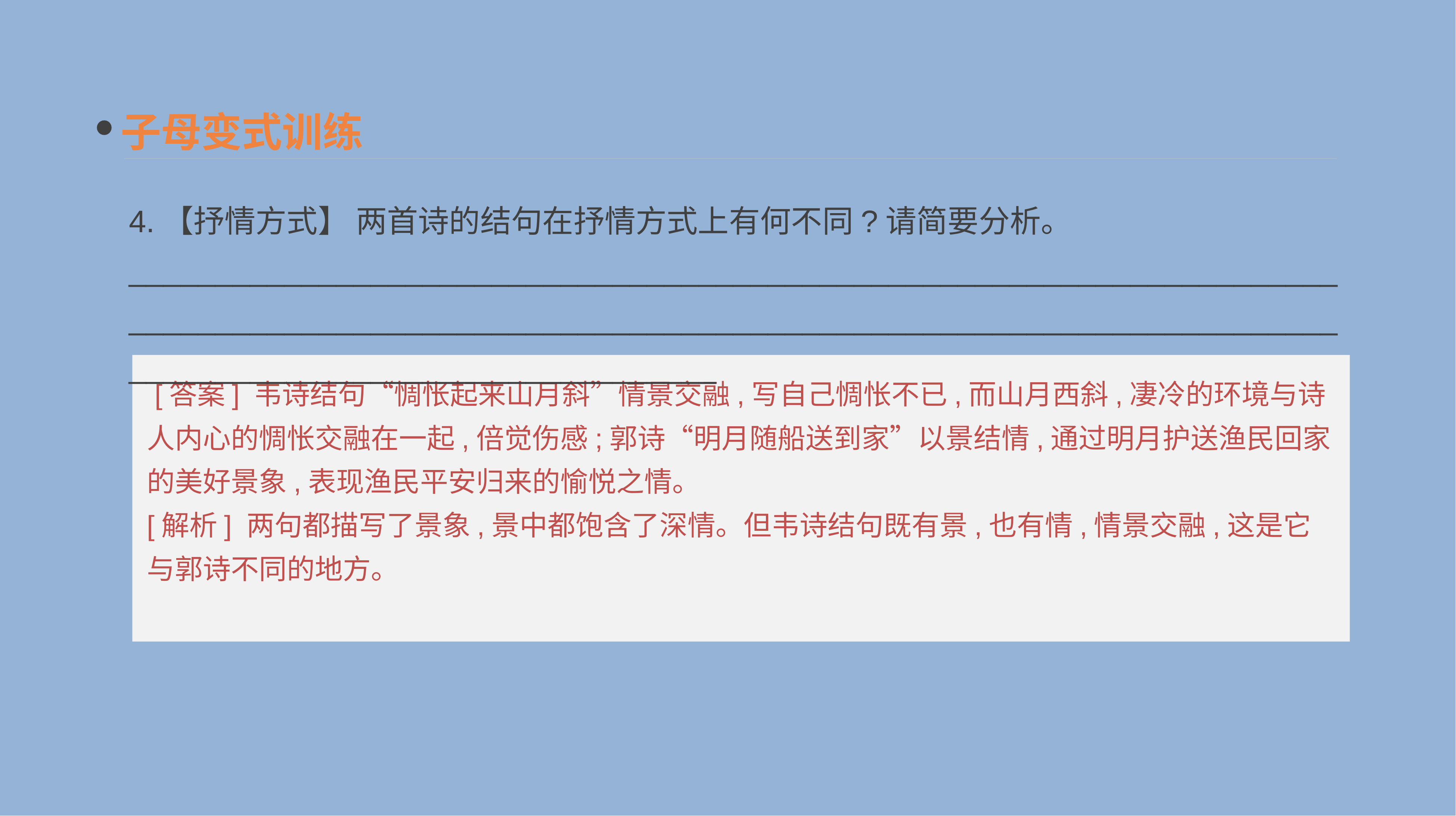

子母变式训练

4.【抒情方式】 两首诗的结句在抒情方式上有何不同?请简要分析。
______________________________________________________________________________________________________________________________________________________________________________

 [答案] 韦诗结句“惆怅起来山月斜”情景交融,写自己惆怅不已,而山月西斜,凄冷的环境与诗人内心的惆怅交融在一起,倍觉伤感;郭诗“明月随船送到家”以景结情,通过明月护送渔民回家的美好景象,表现渔民平安归来的愉悦之情。
[解析] 两句都描写了景象,景中都饱含了深情。但韦诗结句既有景,也有情,情景交融,这是它与郭诗不同的地方。